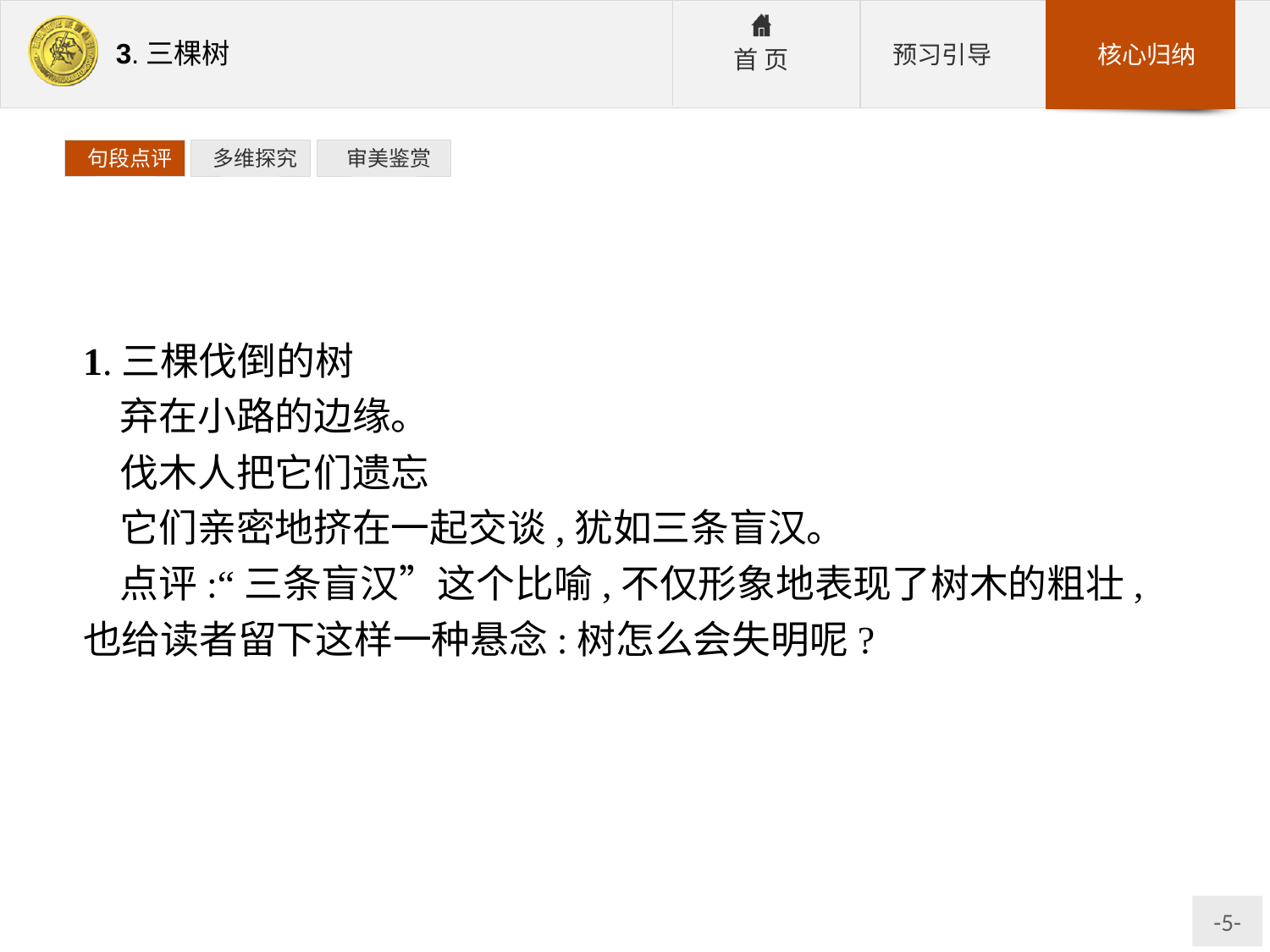

句段点评
 多维探究
 审美鉴赏
1.三棵伐倒的树
弃在小路的边缘。
伐木人把它们遗忘
它们亲密地挤在一起交谈,犹如三条盲汉。
点评:“三条盲汉”这个比喻,不仅形象地表现了树木的粗壮,也给读者留下这样一种悬念:树怎么会失明呢?